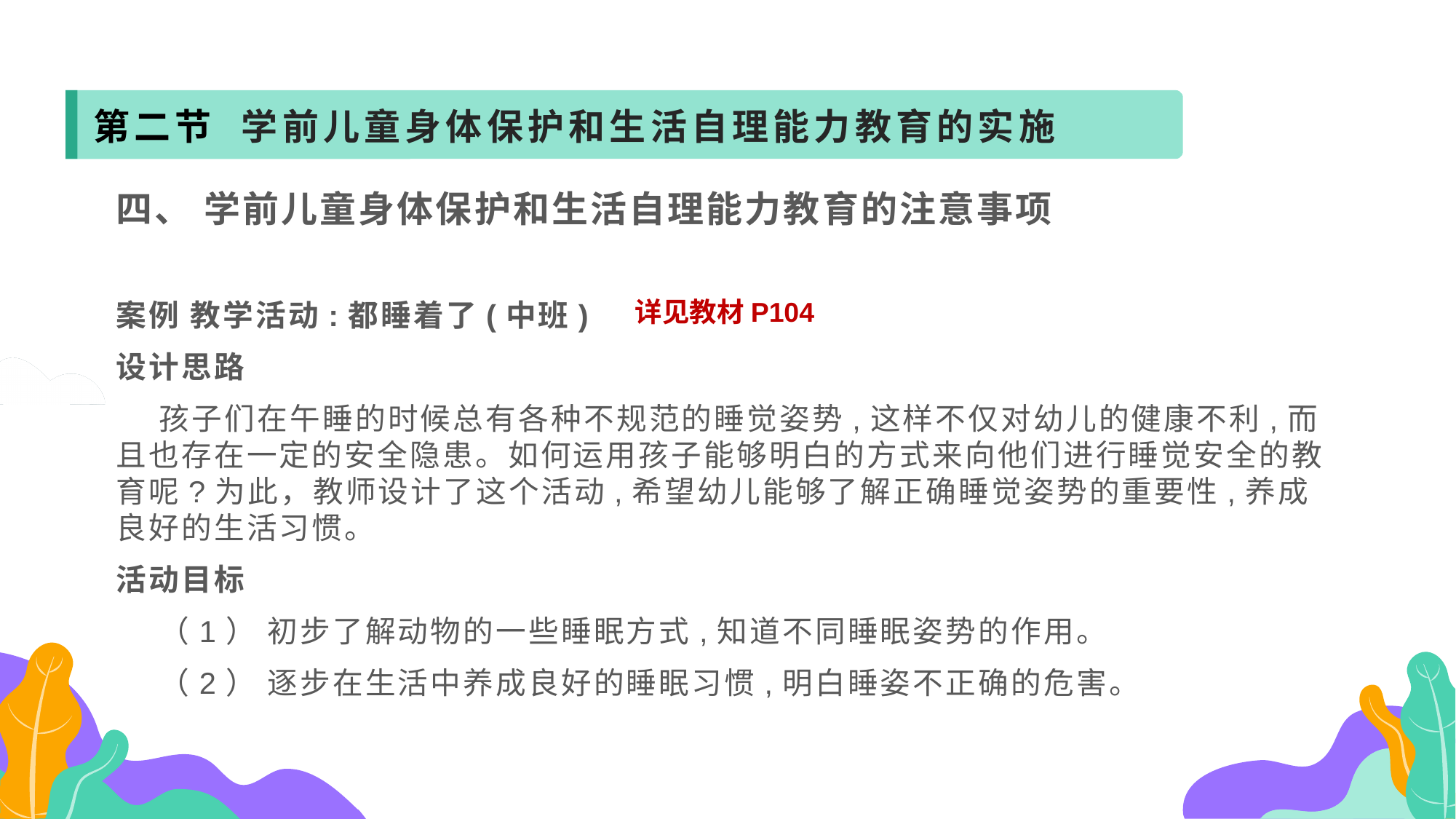

第二节  学前儿童身体保护和生活自理能力教育的实施
四、 学前儿童身体保护和生活自理能力教育的注意事项

案例 教学活动:都睡着了(中班)
设计思路
    孩子们在午睡的时候总有各种不规范的睡觉姿势,这样不仅对幼儿的健康不利,而且也存在一定的安全隐患。如何运用孩子能够明白的方式来向他们进行睡觉安全的教育呢?为此，教师设计了这个活动,希望幼儿能够了解正确睡觉姿势的重要性,养成良好的生活习惯。
活动目标
    （1） 初步了解动物的一些睡眠方式,知道不同睡眠姿势的作用。
    （2） 逐步在生活中养成良好的睡眠习惯,明白睡姿不正确的危害。
详见教材P104